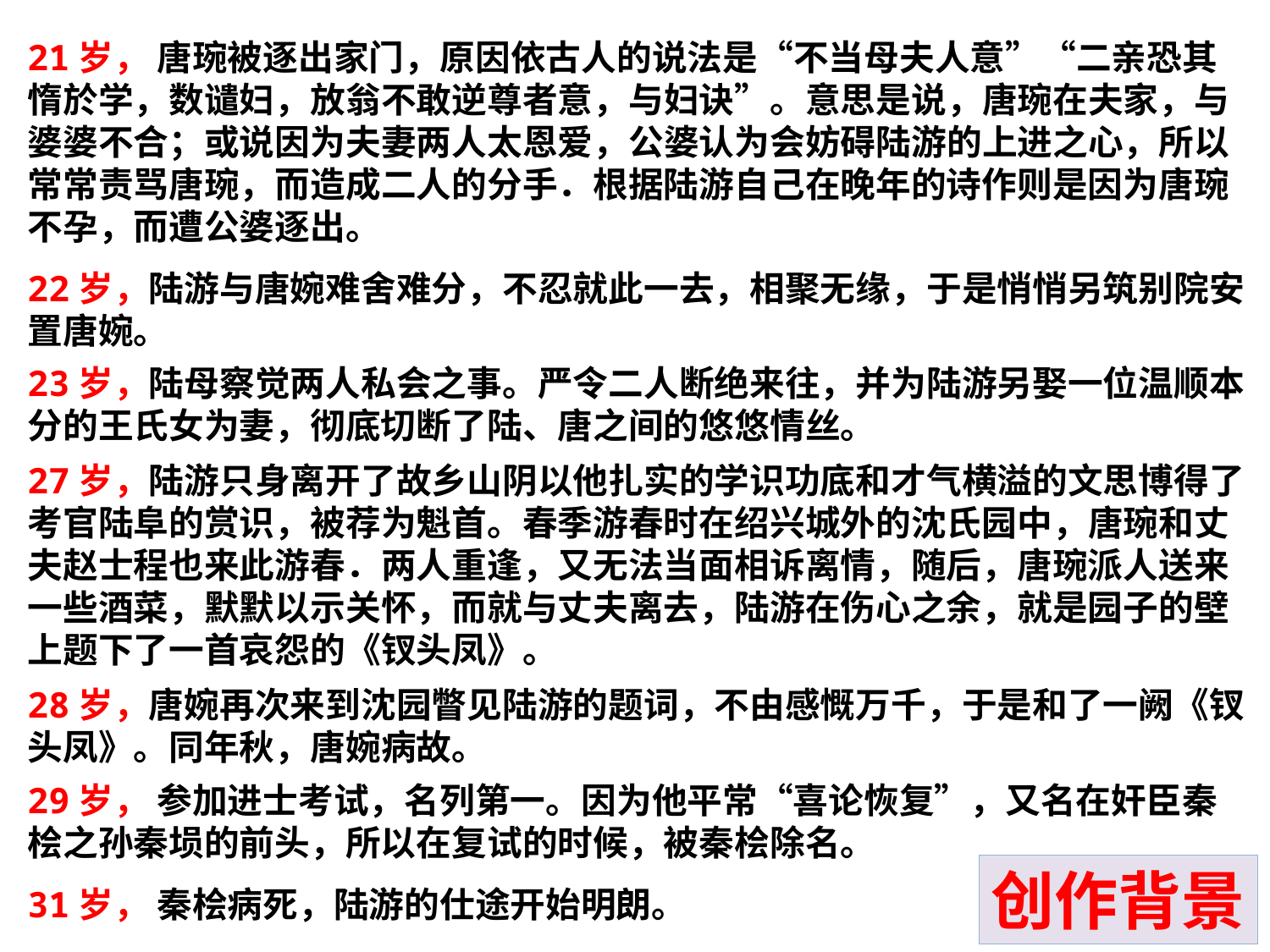

21岁， 唐琬被逐出家门，原因依古人的说法是“不当母夫人意”“二亲恐其惰於学，数谴妇，放翁不敢逆尊者意，与妇诀”。意思是说，唐琬在夫家，与婆婆不合；或说因为夫妻两人太恩爱，公婆认为会妨碍陆游的上进之心，所以常常责骂唐琬，而造成二人的分手．根据陆游自己在晚年的诗作则是因为唐琬不孕，而遭公婆逐出。

22岁，陆游与唐婉难舍难分，不忍就此一去，相聚无缘，于是悄悄另筑别院安置唐婉。

23岁，陆母察觉两人私会之事。严令二人断绝来往，并为陆游另娶一位温顺本分的王氏女为妻，彻底切断了陆、唐之间的悠悠情丝。

27岁，陆游只身离开了故乡山阴以他扎实的学识功底和才气横溢的文思博得了考官陆阜的赏识，被荐为魁首。春季游春时在绍兴城外的沈氏园中，唐琬和丈夫赵士程也来此游春．两人重逢，又无法当面相诉离情，随后，唐琬派人送来一些酒菜，默默以示关怀，而就与丈夫离去，陆游在伤心之余，就是园子的壁上题下了一首哀怨的《钗头凤》。

28岁，唐婉再次来到沈园瞥见陆游的题词，不由感慨万千，于是和了一阙《钗头凤》。同年秋，唐婉病故。

29岁， 参加进士考试，名列第一。因为他平常“喜论恢复”，又名在奸臣秦桧之孙秦埙的前头，所以在复试的时候，被秦桧除名。

31岁， 秦桧病死，陆游的仕途开始明朗。
创作背景